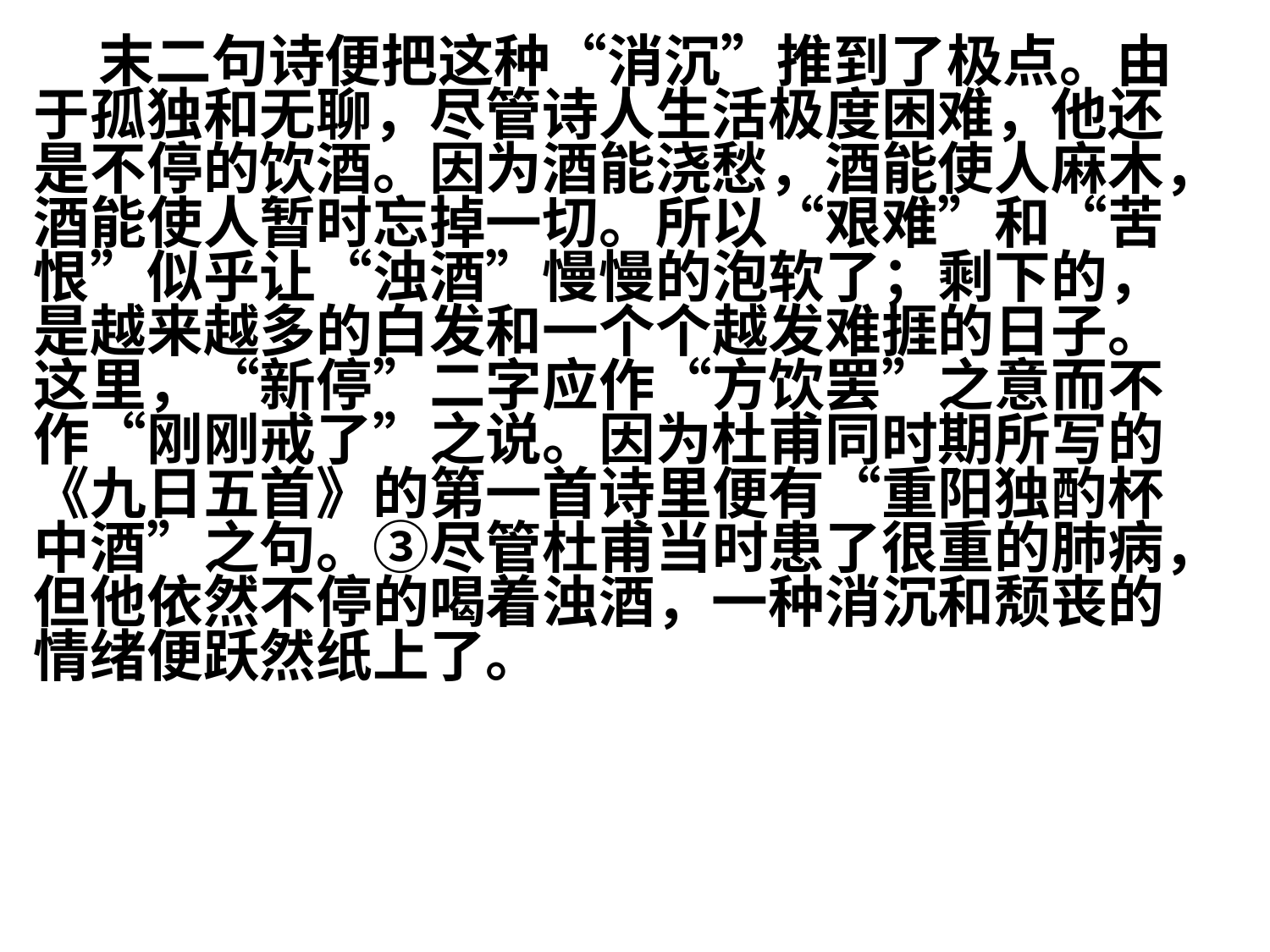

末二句诗便把这种“消沉”推到了极点。由于孤独和无聊，尽管诗人生活极度困难，他还是不停的饮酒。因为酒能浇愁，酒能使人麻木，酒能使人暂时忘掉一切。所以“艰难”和“苦恨”似乎让“浊酒”慢慢的泡软了；剩下的，是越来越多的白发和一个个越发难捱的日子。这里，“新停”二字应作“方饮罢”之意而不作“刚刚戒了”之说。因为杜甫同时期所写的《九日五首》的第一首诗里便有“重阳独酌杯中酒”之句。③尽管杜甫当时患了很重的肺病，但他依然不停的喝着浊酒，一种消沉和颓丧的情绪便跃然纸上了。